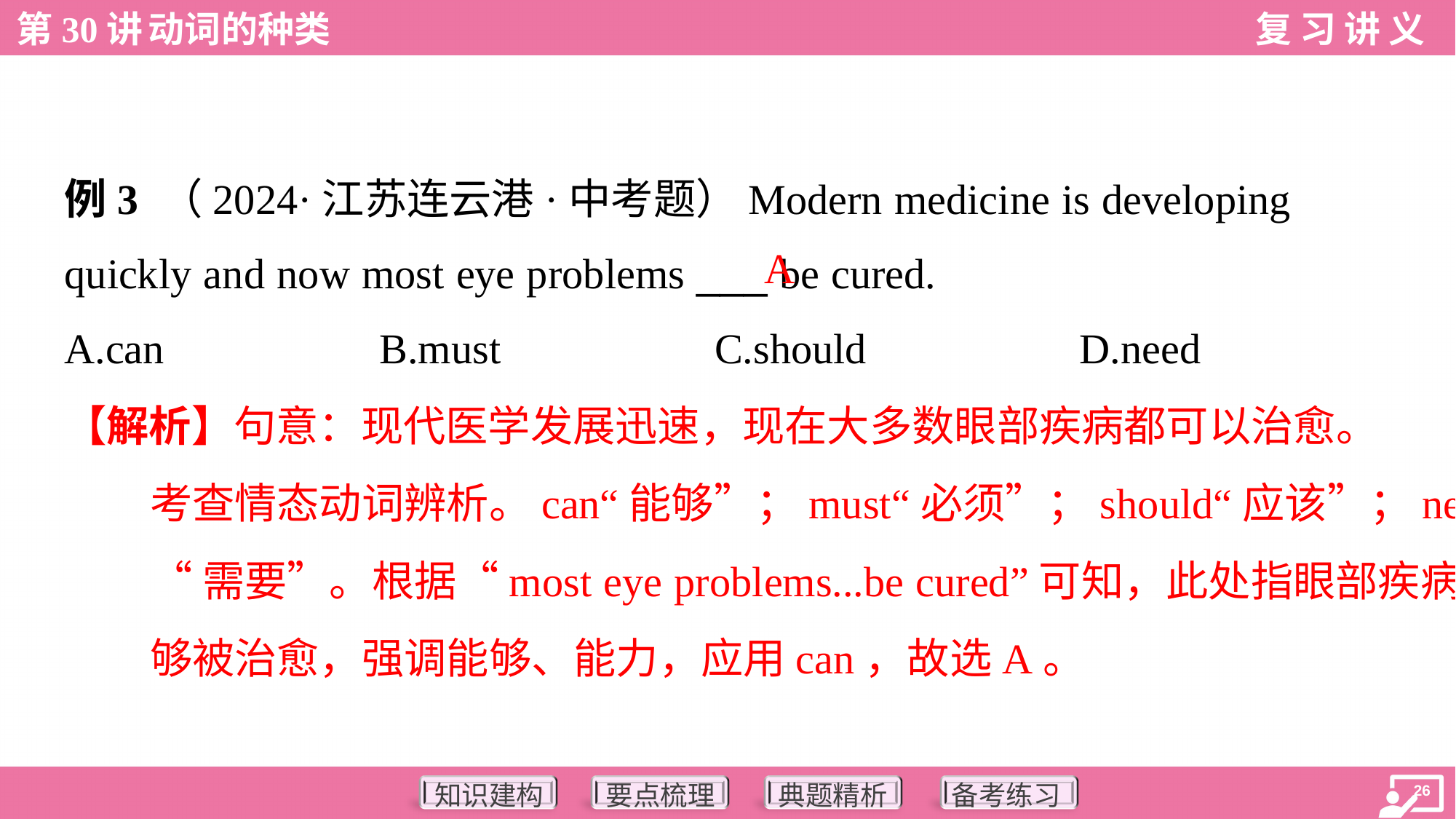

例3 （2024·江苏连云港·中考题）Modern medicine is developing
quickly and now most eye problems ___ be cured.
A
A.can	B.must	C.should	D.need
【解析】句意：现代医学发展迅速，现在大多数眼部疾病都可以治愈。
考查情态动词辨析。can“能够”；must“必须”；should“应该”；need
“需要”。根据“most eye problems...be cured”可知，此处指眼部疾病能
够被治愈，强调能够、能力，应用can，故选A。